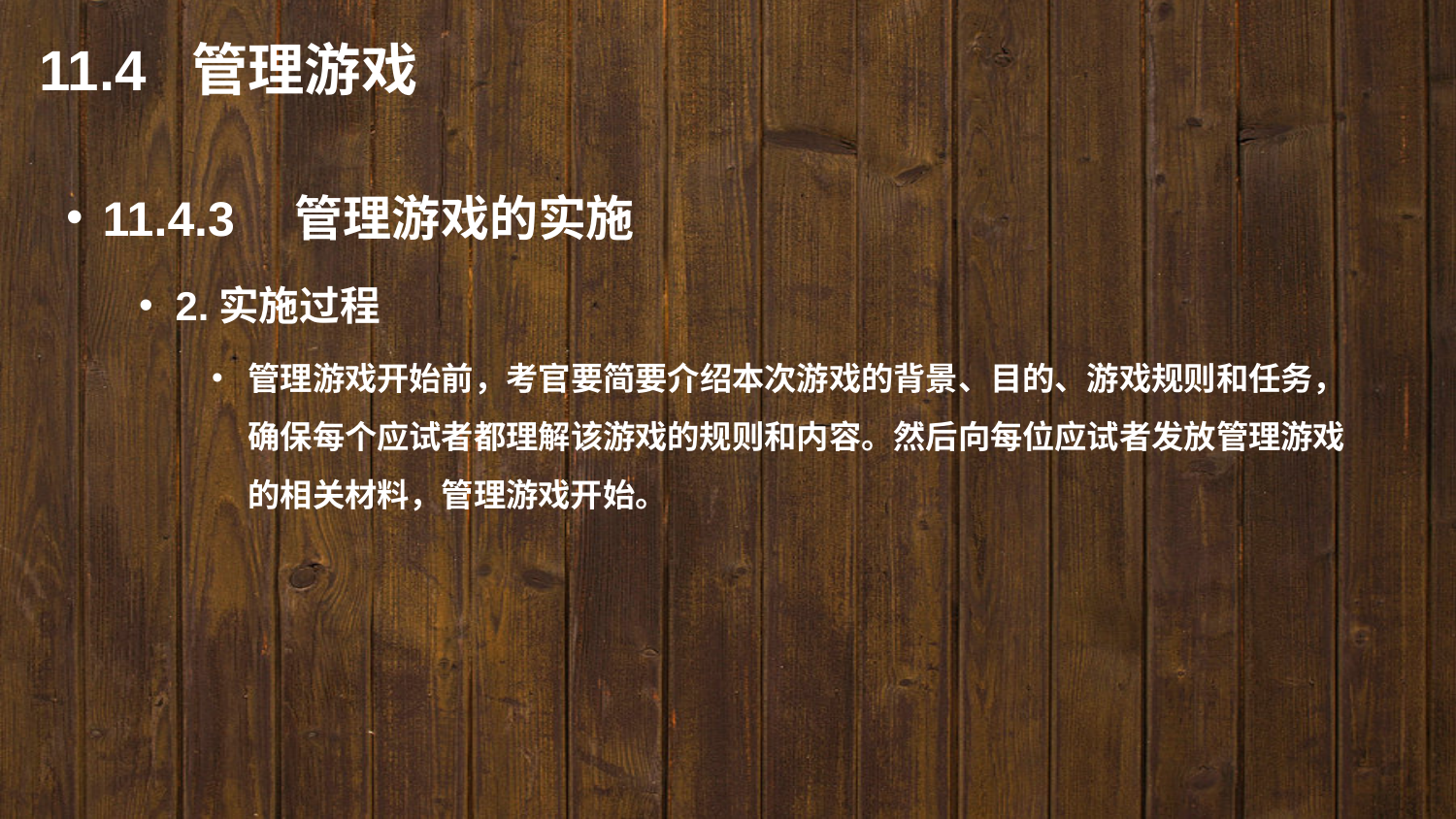

11.4  管理游戏
11.4.3　管理游戏的实施
2.实施过程
管理游戏开始前，考官要简要介绍本次游戏的背景、目的、游戏规则和任务，确保每个应试者都理解该游戏的规则和内容。然后向每位应试者发放管理游戏的相关材料，管理游戏开始。